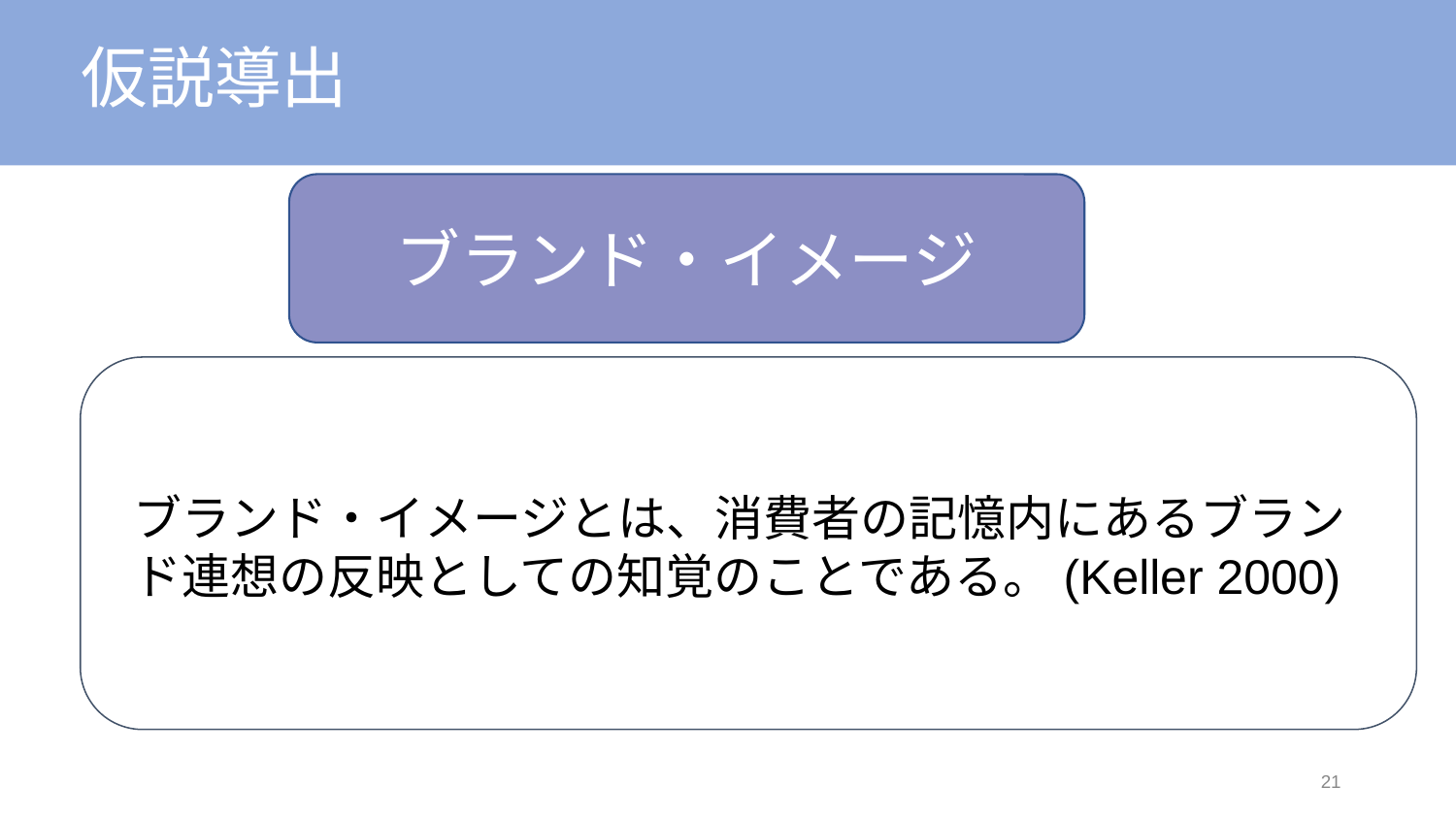

# 仮説導出
ブランド・イメージ

ブランド・イメージとは、消費者の記憶内にあるブランド連想の反映としての知覚のことである。(Keller 2000)

21